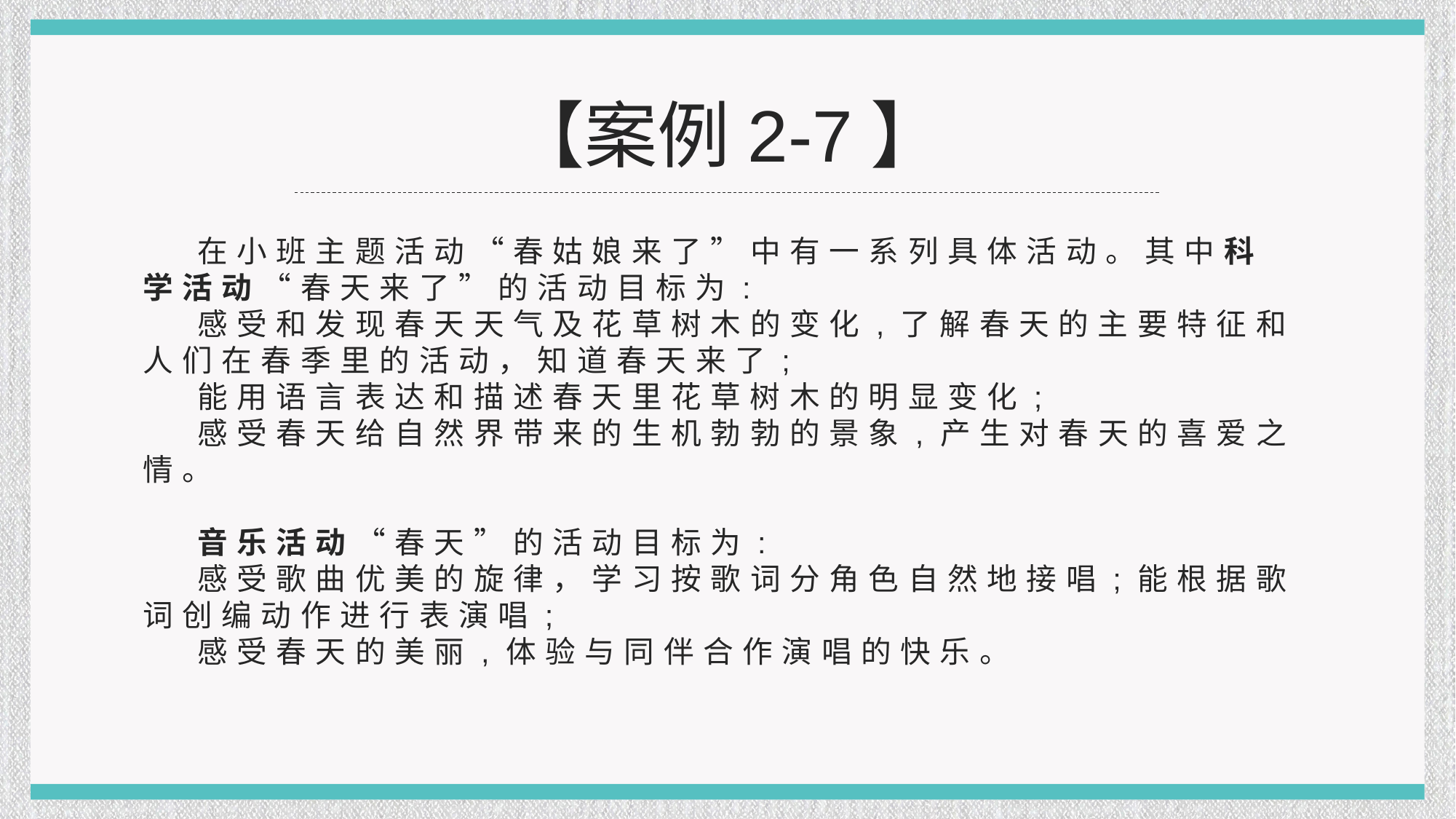

【案例2-7】
在小班主题活动“春姑娘来了”中有一系列具体活动。其中科学活动“春天来了”的活动目标为:
感受和发现春天天气及花草树木的变化,了解春天的主要特征和人们在春季里的活动，知道春天来了;
能用语言表达和描述春天里花草树木的明显变化;
感受春天给自然界带来的生机勃勃的景象,产生对春天的喜爱之情。

音乐活动“春天”的活动目标为:
感受歌曲优美的旋律，学习按歌词分角色自然地接唱;能根据歌词创编动作进行表演唱;
感受春天的美丽,体验与同伴合作演唱的快乐。